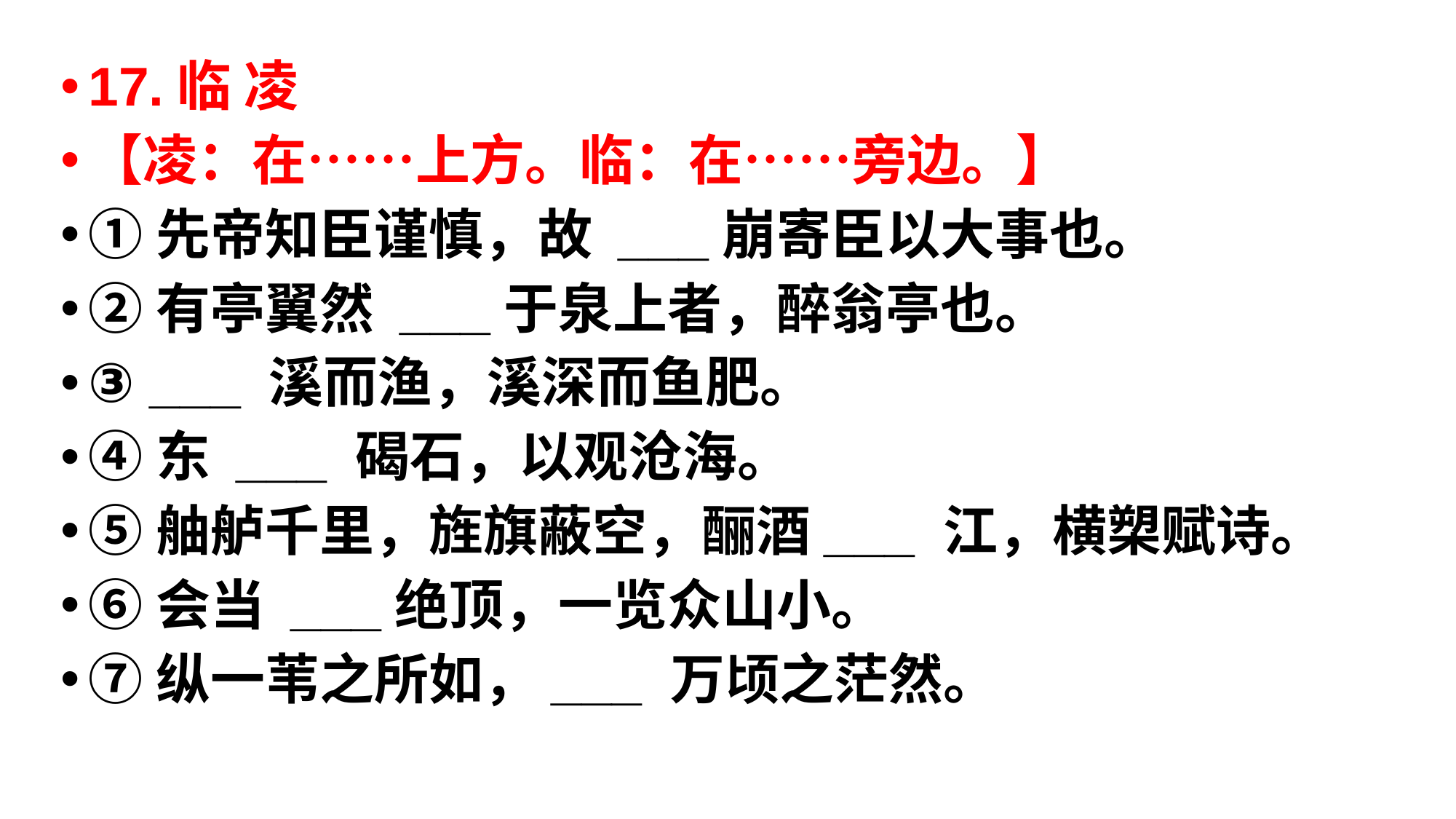

17.临 凌
【凌：在……上方。临：在……旁边。】
①先帝知臣谨慎，故 ___崩寄臣以大事也。
②有亭翼然 ___于泉上者，醉翁亭也。
③ ___ 溪而渔，溪深而鱼肥。
④东 ___ 碣石，以观沧海。
⑤舳舻千里，旌旗蔽空，酾酒___ 江，横槊赋诗。
⑥会当 ___绝顶，一览众山小。
⑦纵一苇之所如，___ 万顷之茫然。